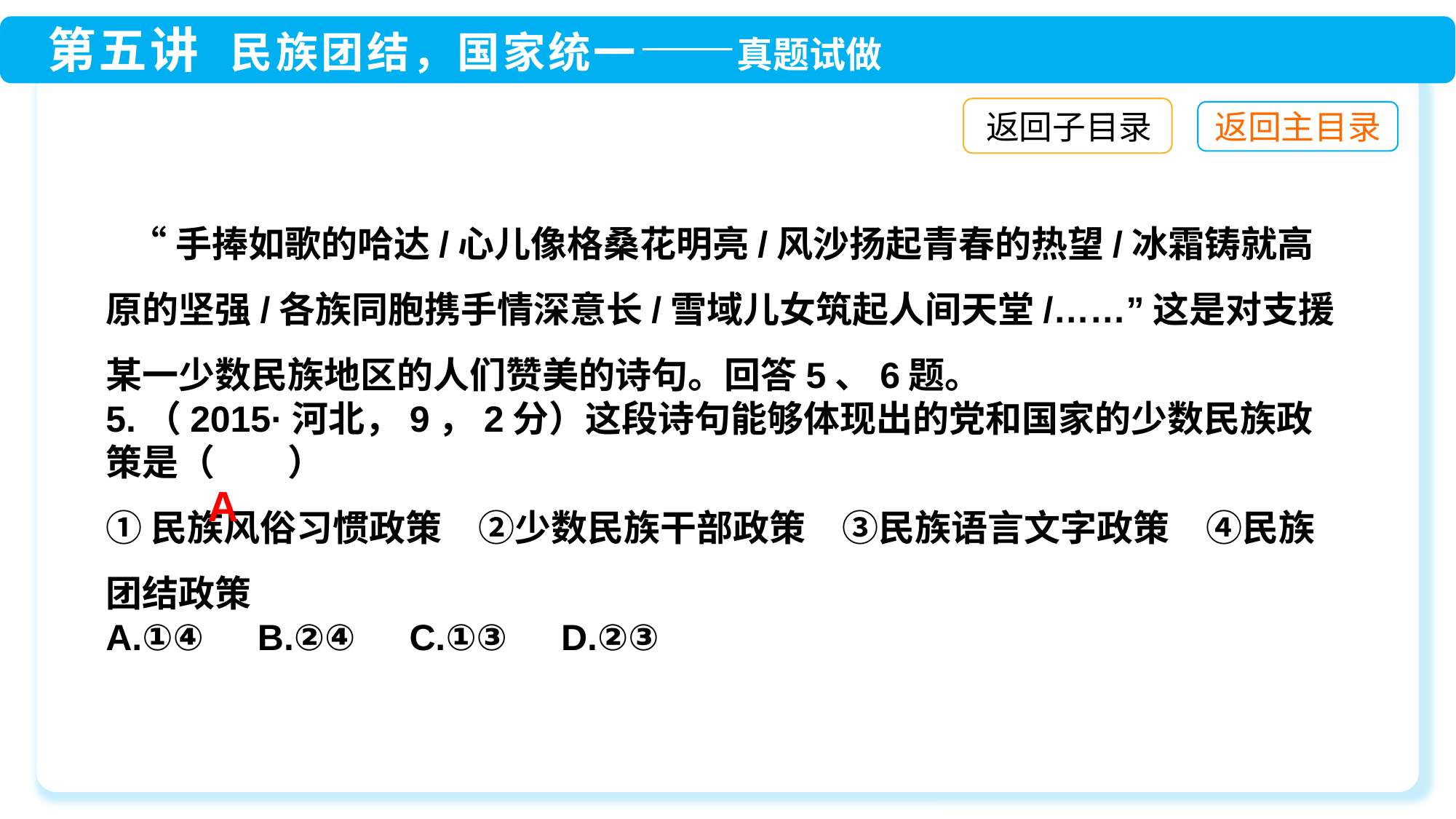

返回子目录
   “手捧如歌的哈达/心儿像格桑花明亮/风沙扬起青春的热望/冰霜铸就高原的坚强/各族同胞携手情深意长/雪域儿女筑起人间天堂/……”这是对支援某一少数民族地区的人们赞美的诗句。回答5、6题。
5.（2015·河北，9，2分）这段诗句能够体现出的党和国家的少数民族政策是（　　）
①民族风俗习惯政策　②少数民族干部政策　③民族语言文字政策　④民族团结政策
A.①④　B.②④　C.①③　D.②③
A